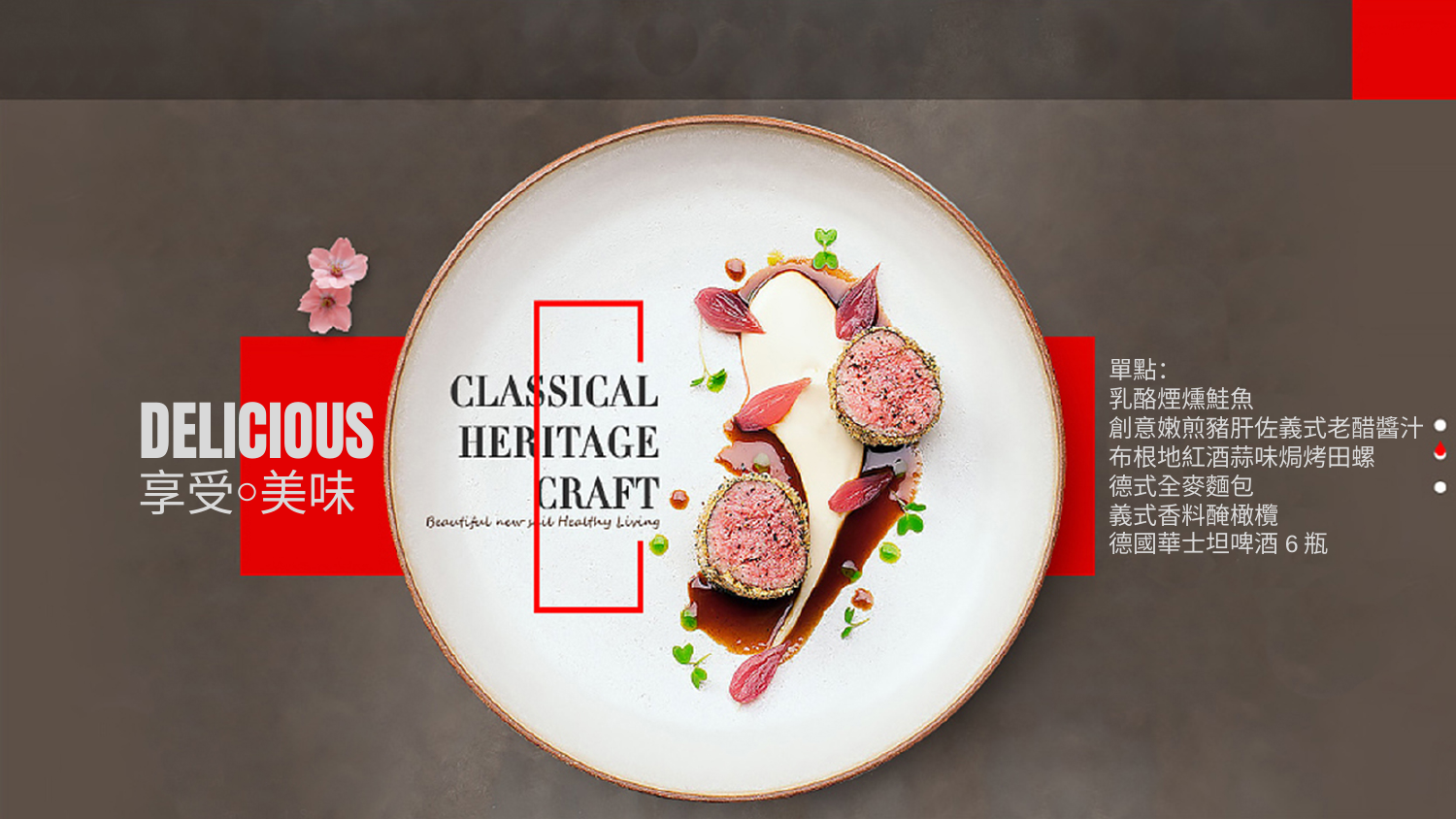

單點：
乳酪煙燻鮭魚
創意嫩煎豬肝佐義式老醋醬汁
布根地紅酒蒜味焗烤田螺
德式全麥麵包
義式香料醃橄欖
德國華士坦啤酒6瓶
DELICIOUS
享受￮美味